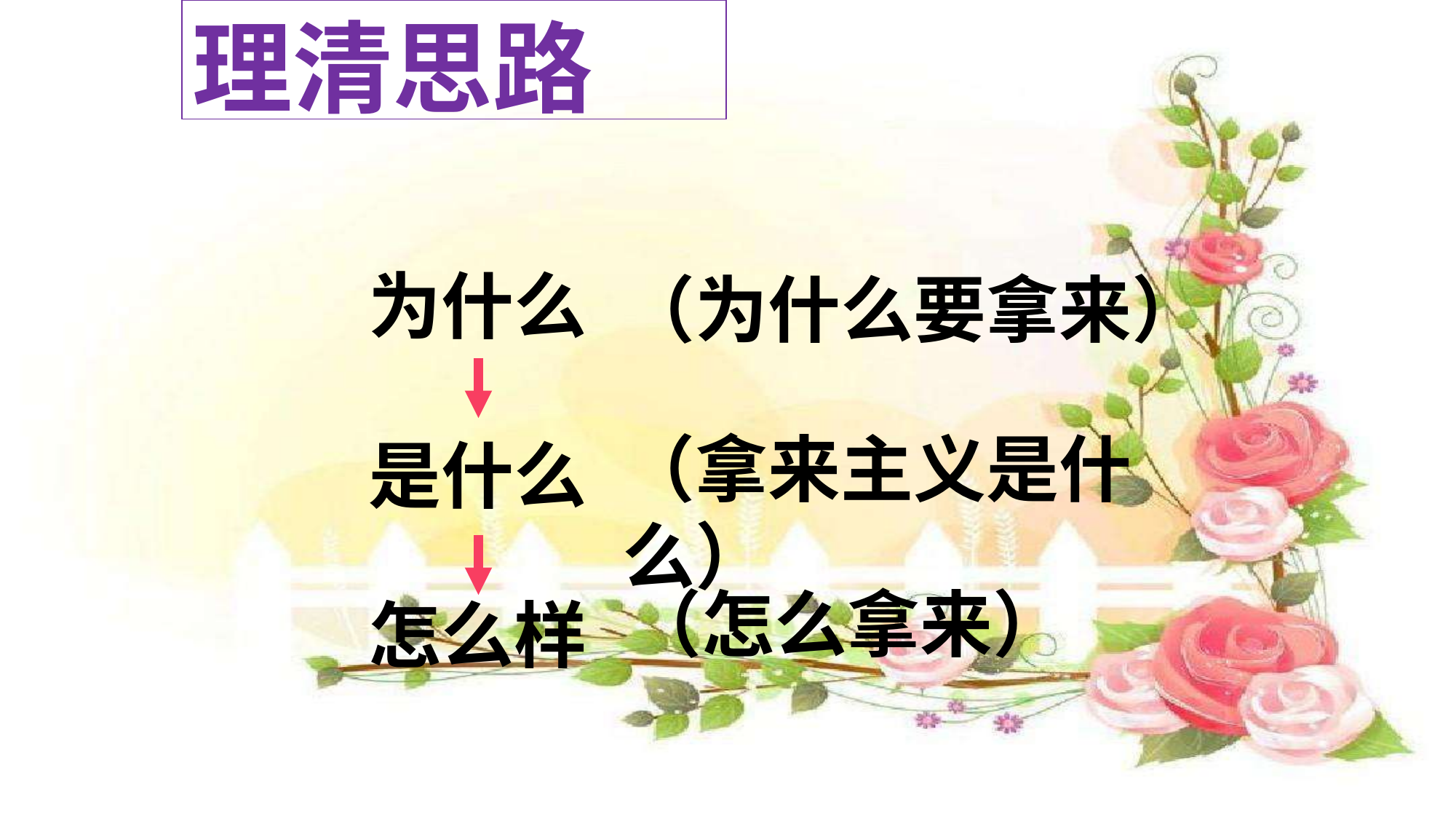

理清思路
为什么
（为什么要拿来）

（拿来主义是什么）
是什么
（怎么拿来）
怎么样